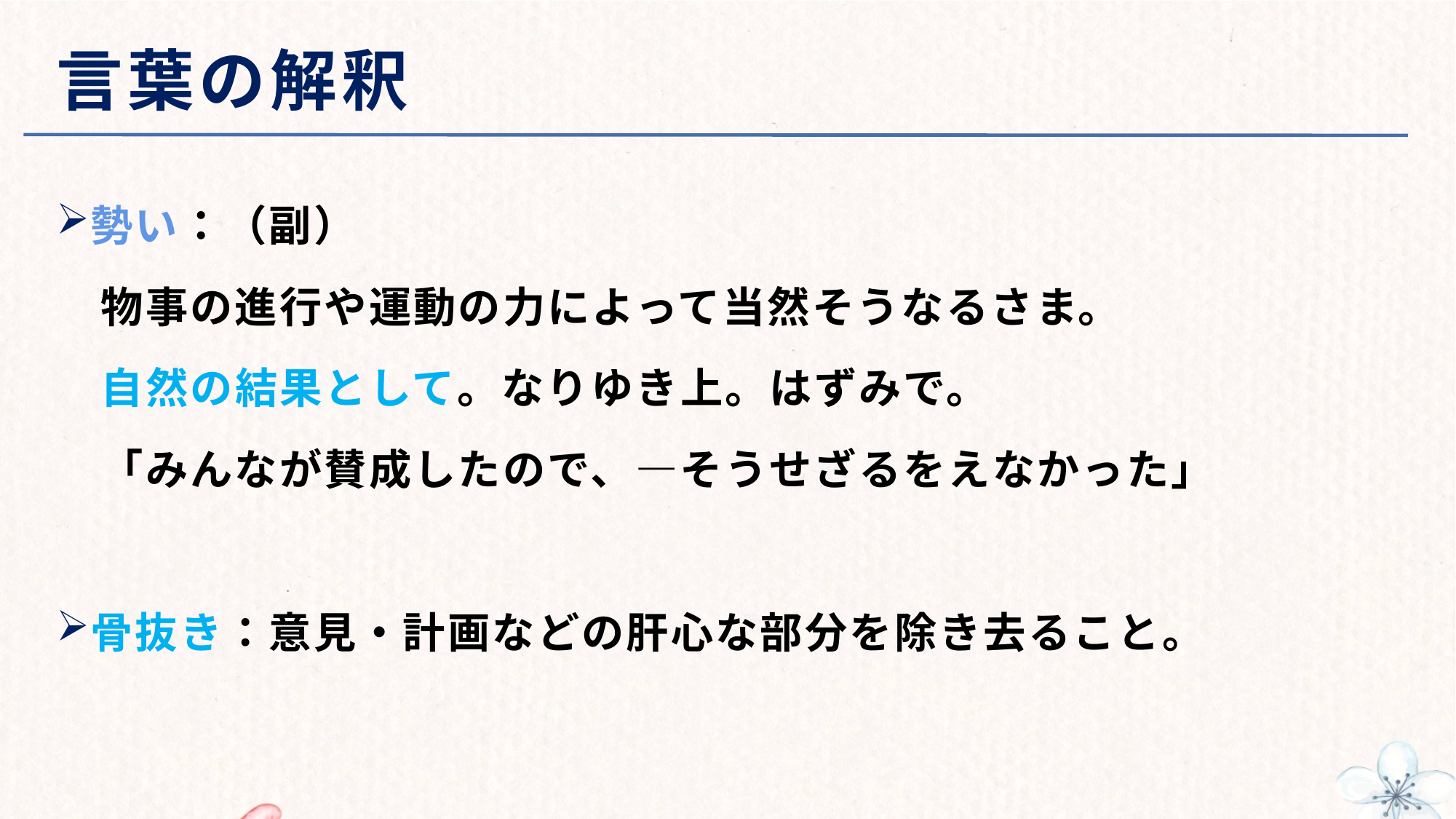

# 言葉の解釈
勢い：（副）
　物事の進行や運動の力によって当然そうなるさま。
　自然の結果として。なりゆき上。はずみで。
　「みんなが賛成したので、―そうせざるをえなかった」

骨抜き：意見・計画などの肝心な部分を除き去ること。